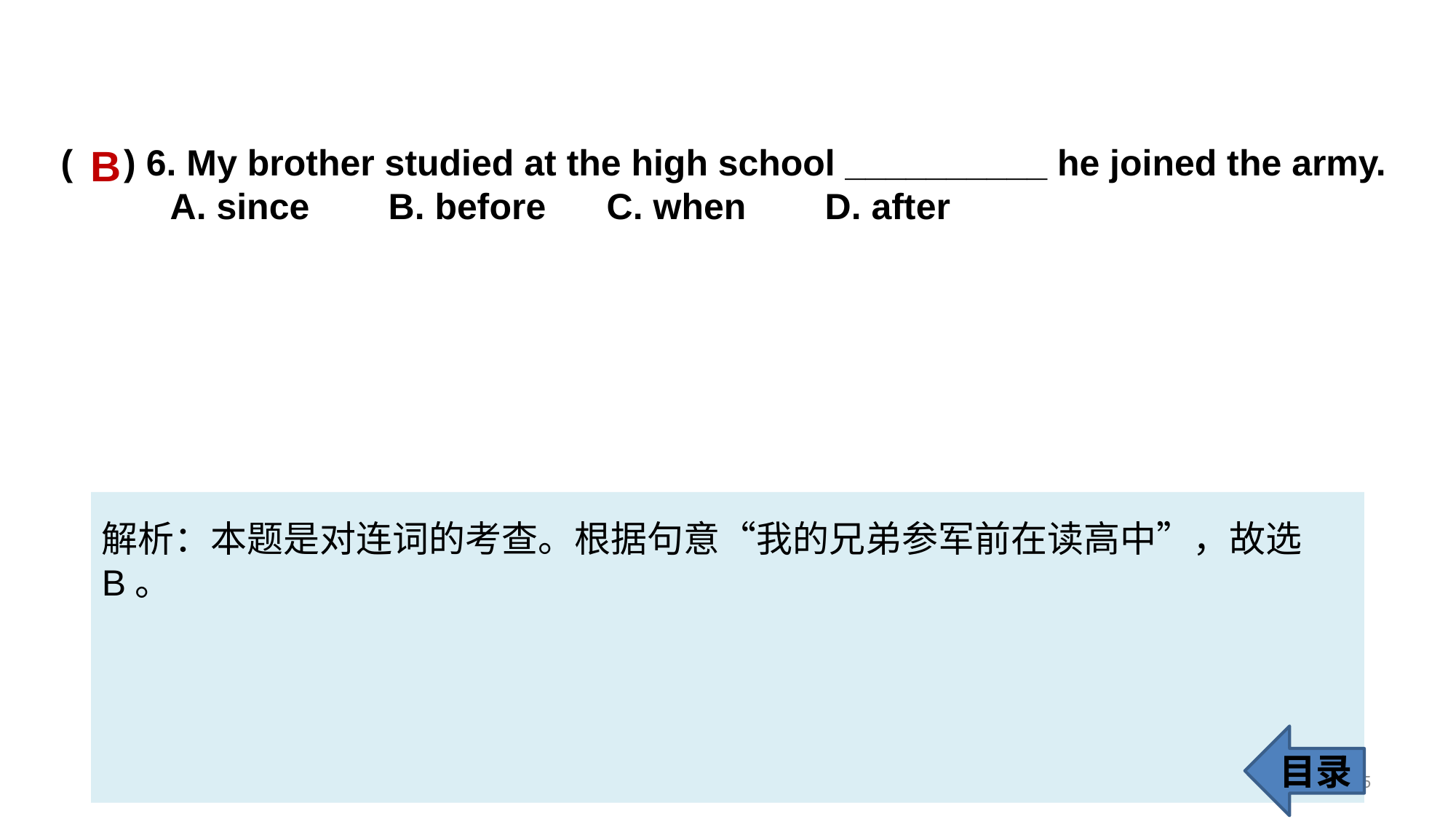

(     ) 6. My brother studied at the high school __________ he joined the army.
	A. since 	B. before 	C. when 	D. after
B

解析：本题是对连词的考查。根据句意“我的兄弟参军前在读高中”，故选B。
目录
65